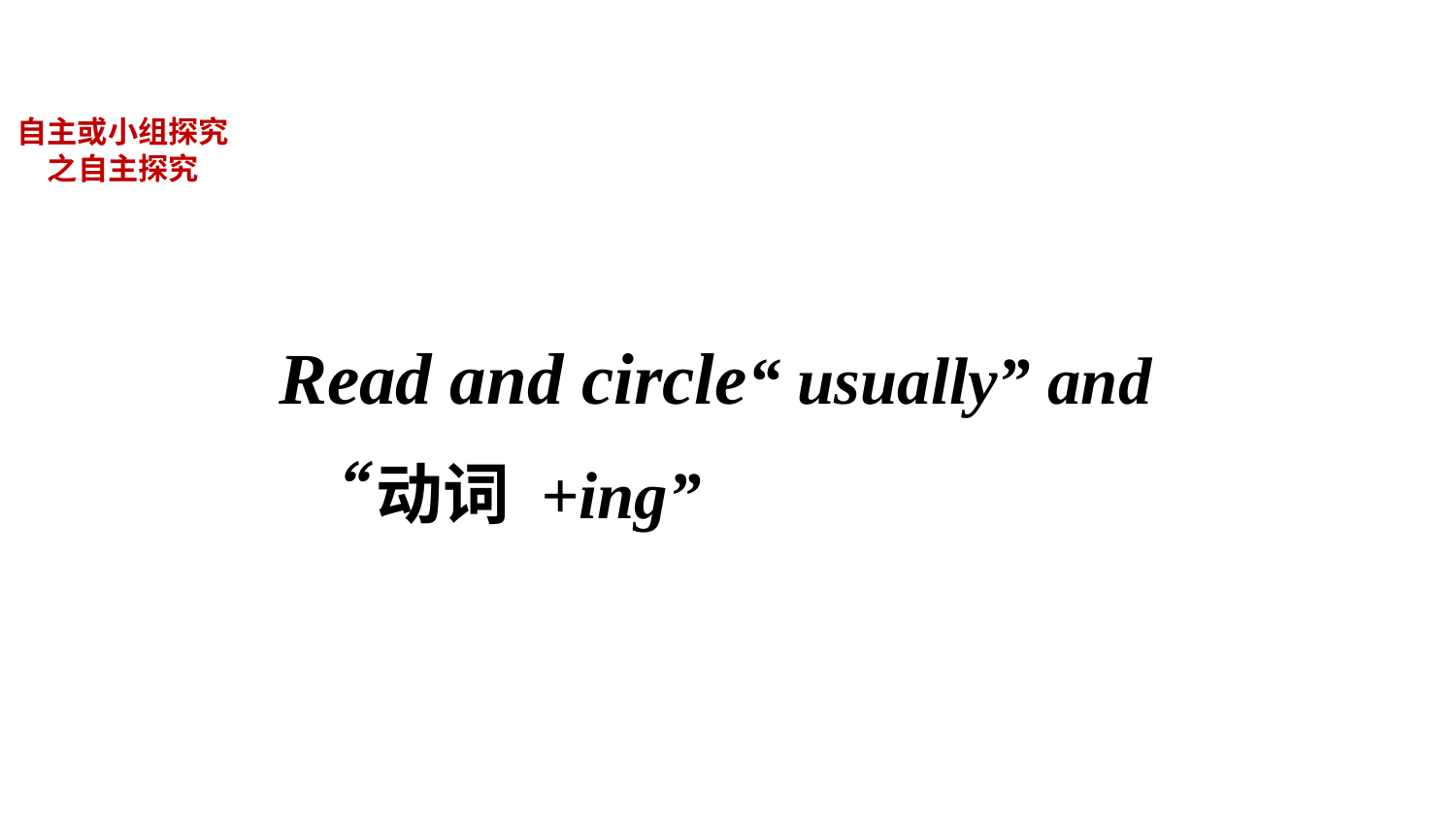

自主或小组探究
之自主探究
Read and circle“ usually” and
 “动词 +ing”